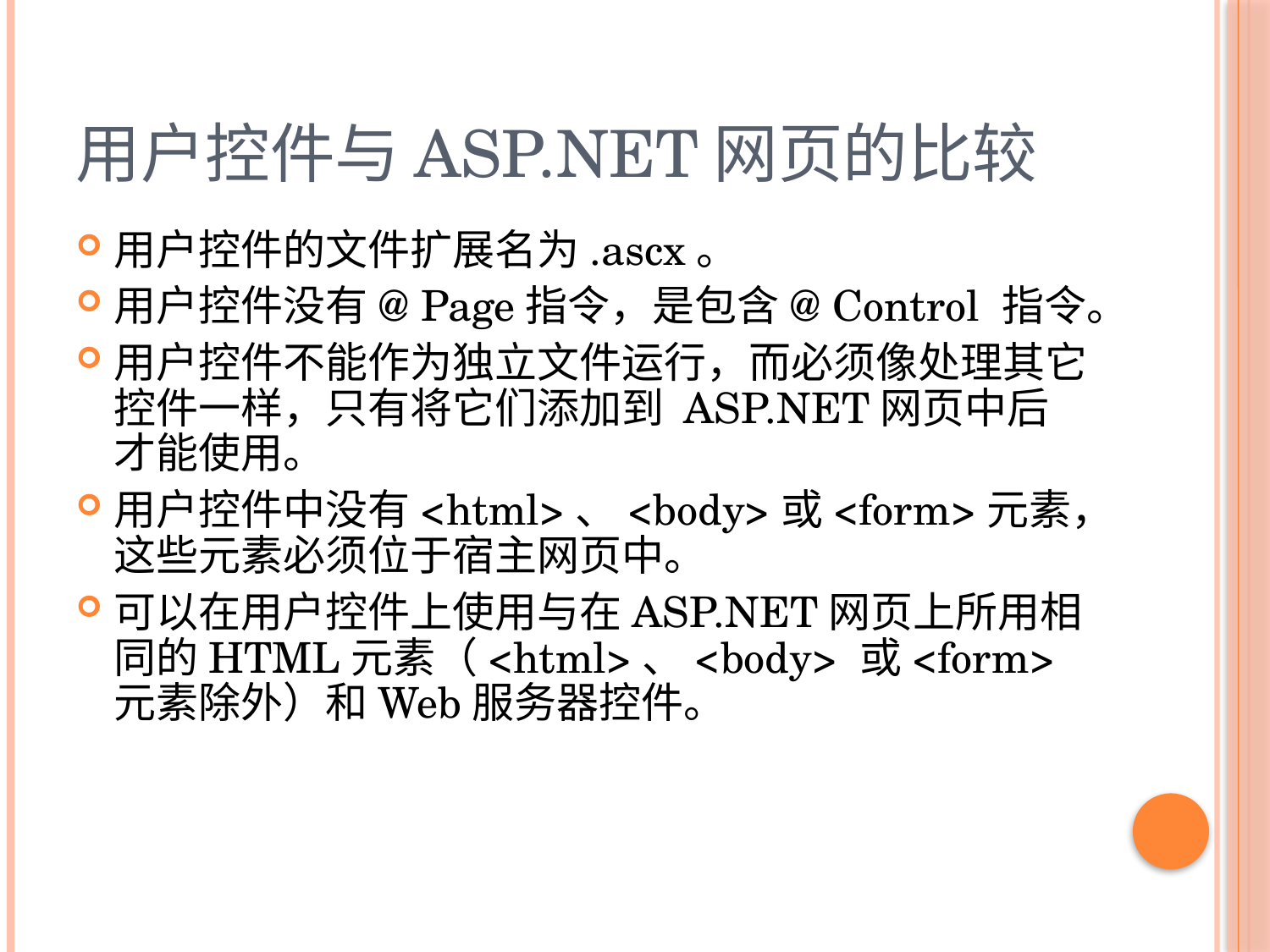

# 用户控件与ASP.NET网页的比较
用户控件的文件扩展名为.ascx。
用户控件没有@ Page指令，是包含@ Control 指令。
用户控件不能作为独立文件运行，而必须像处理其它控件一样，只有将它们添加到 ASP.NET网页中后才能使用。
用户控件中没有<html>、<body>或<form>元素，这些元素必须位于宿主网页中。
可以在用户控件上使用与在ASP.NET网页上所用相同的HTML元素（<html>、<body> 或<form>元素除外）和Web服务器控件。
29